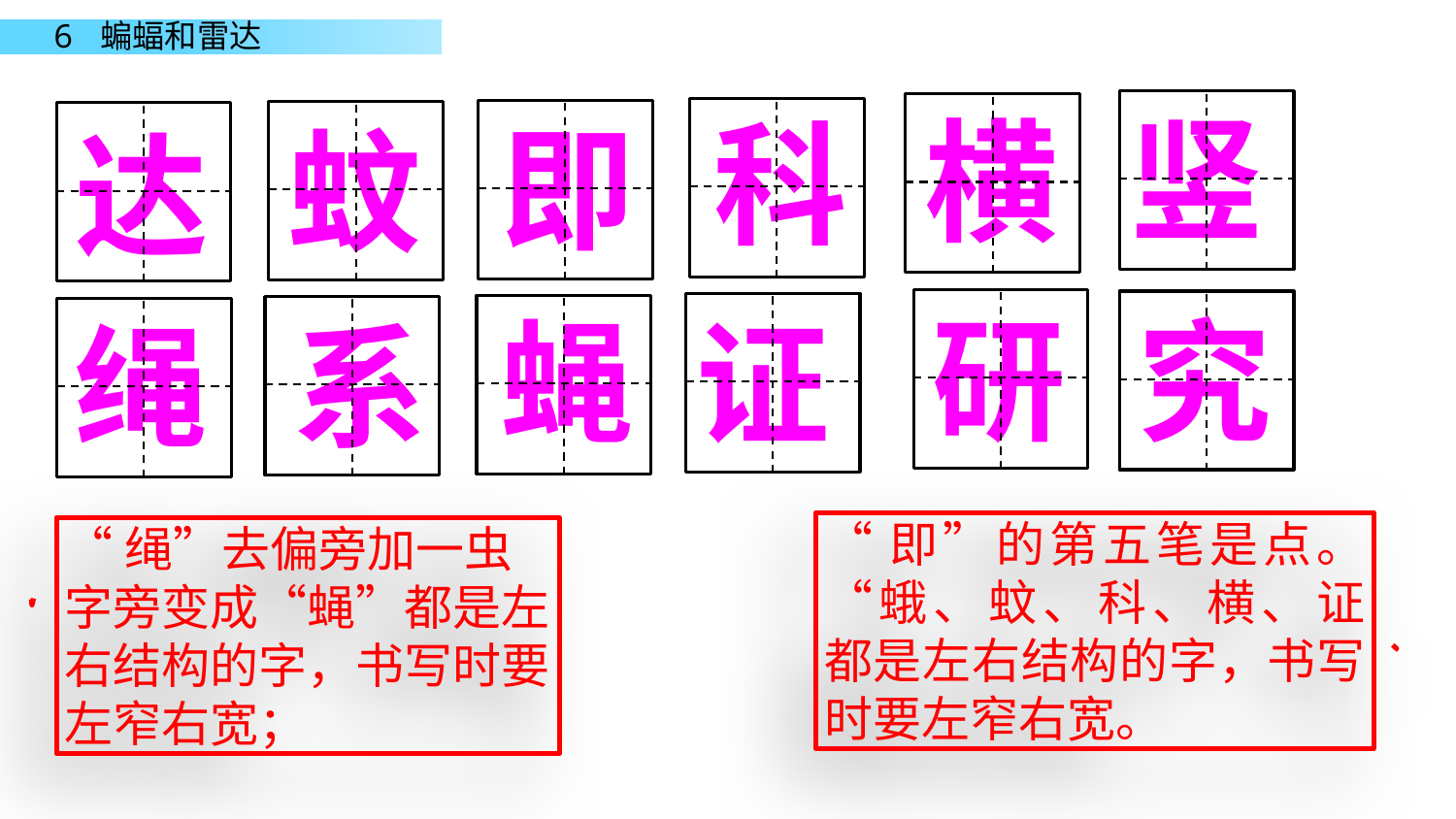

竖

横

科

即

蚊
达

研
究

蝇

证

绳

系
“即”的第五笔是点。“蛾、蚊、科、横、证 都是左右结构的字，书写时要左窄右宽。
“绳”去偏旁加一虫字旁变成“蝇”都是左右结构的字，书写时要左窄右宽；